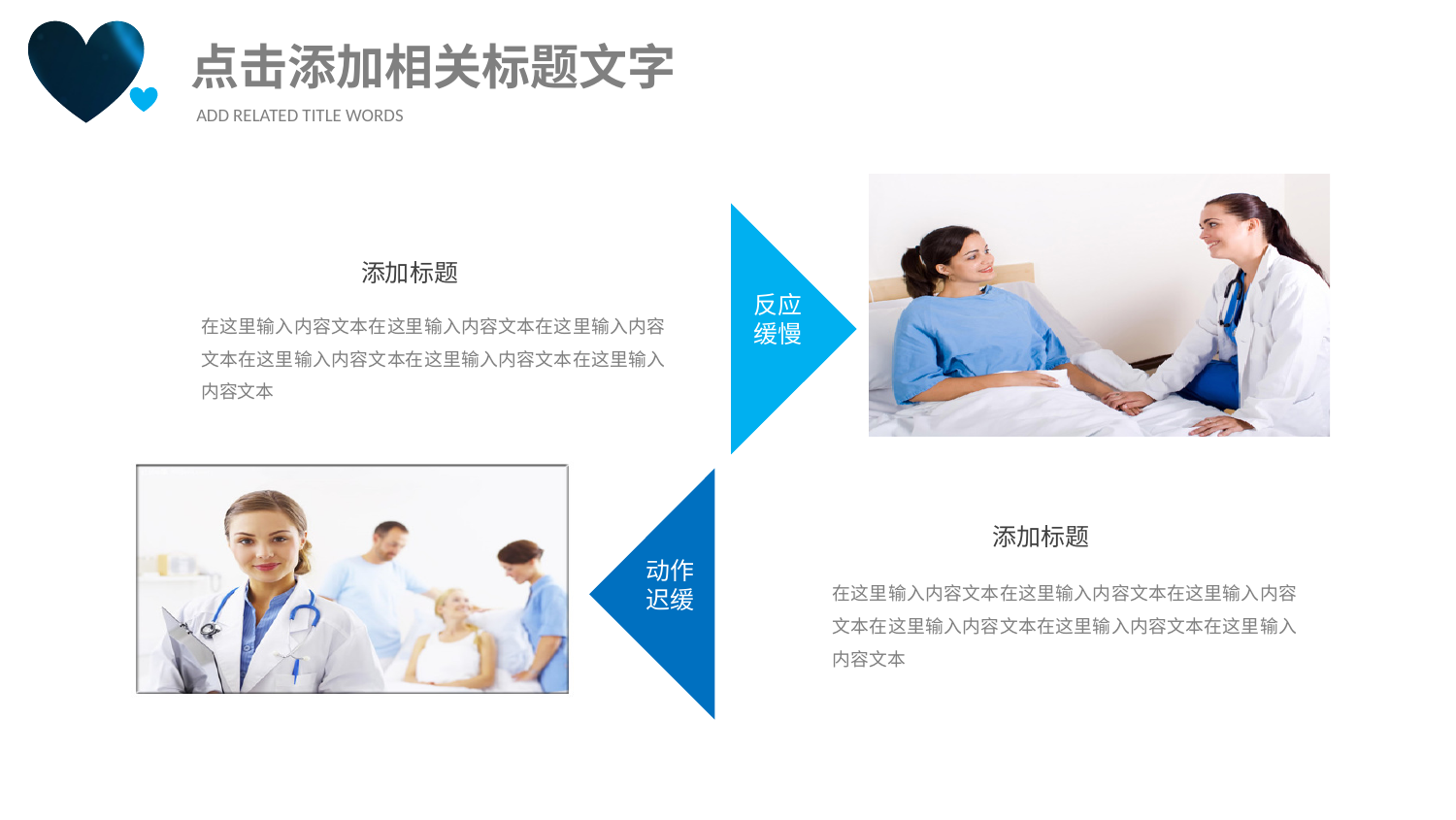

点击添加相关标题文字
ADD RELATED TITLE WORDS

添加标题
反应
缓慢
在这里输入内容文本在这里输入内容文本在这里输入内容文本在这里输入内容文本在这里输入内容文本在这里输入内容文本

添加标题
动作
迟缓
在这里输入内容文本在这里输入内容文本在这里输入内容文本在这里输入内容文本在这里输入内容文本在这里输入内容文本